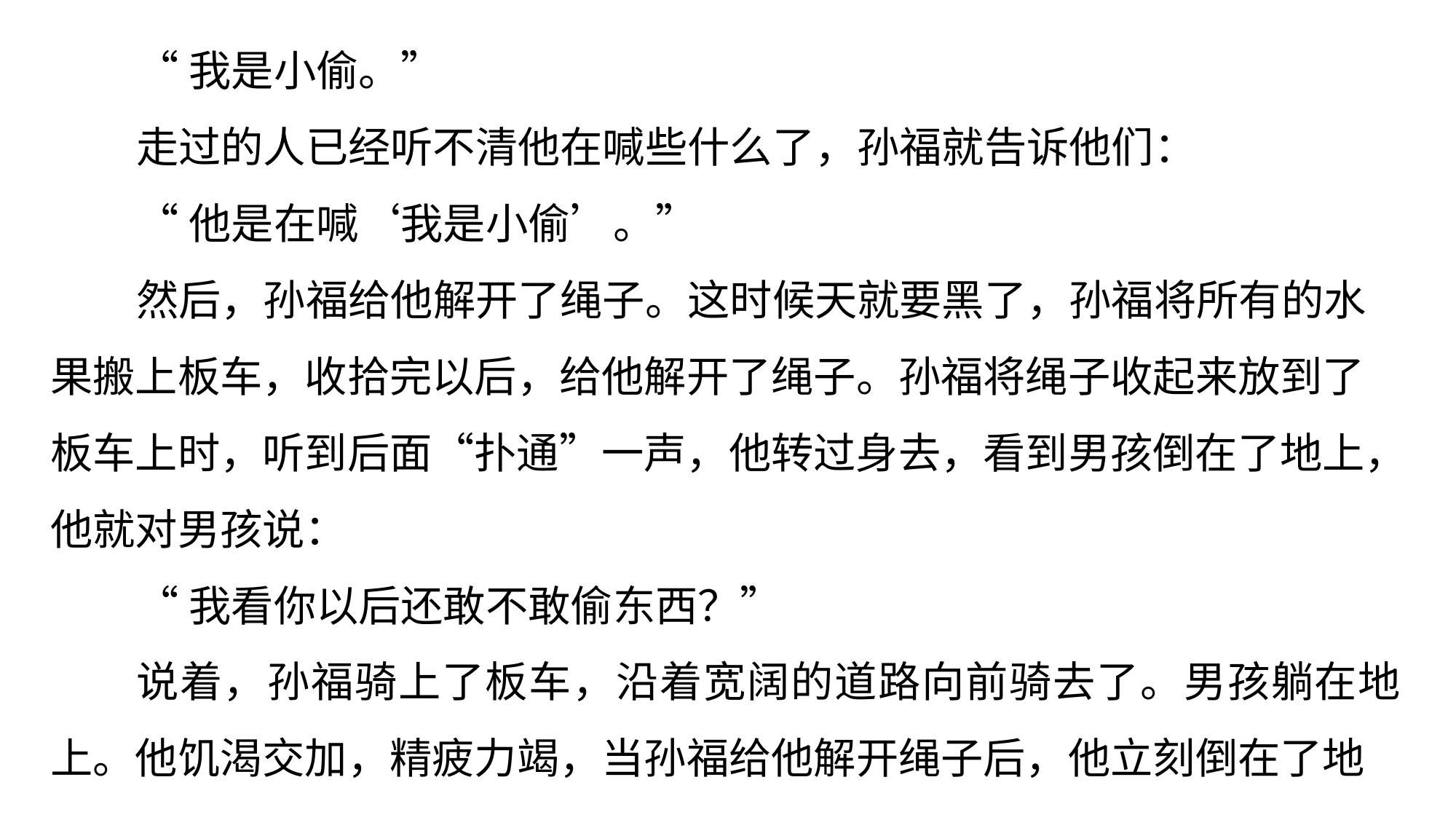

“我是小偷。”
走过的人已经听不清他在喊些什么了，孙福就告诉他们：
“他是在喊‘我是小偷’。”
然后，孙福给他解开了绳子。这时候天就要黑了，孙福将所有的水果搬上板车，收拾完以后，给他解开了绳子。孙福将绳子收起来放到了板车上时，听到后面“扑通”一声，他转过身去，看到男孩倒在了地上，他就对男孩说：
“我看你以后还敢不敢偷东西？”
说着，孙福骑上了板车，沿着宽阔的道路向前骑去了。男孩躺在地上。他饥渴交加，精疲力竭，当孙福给他解开绳子后，他立刻倒在了地